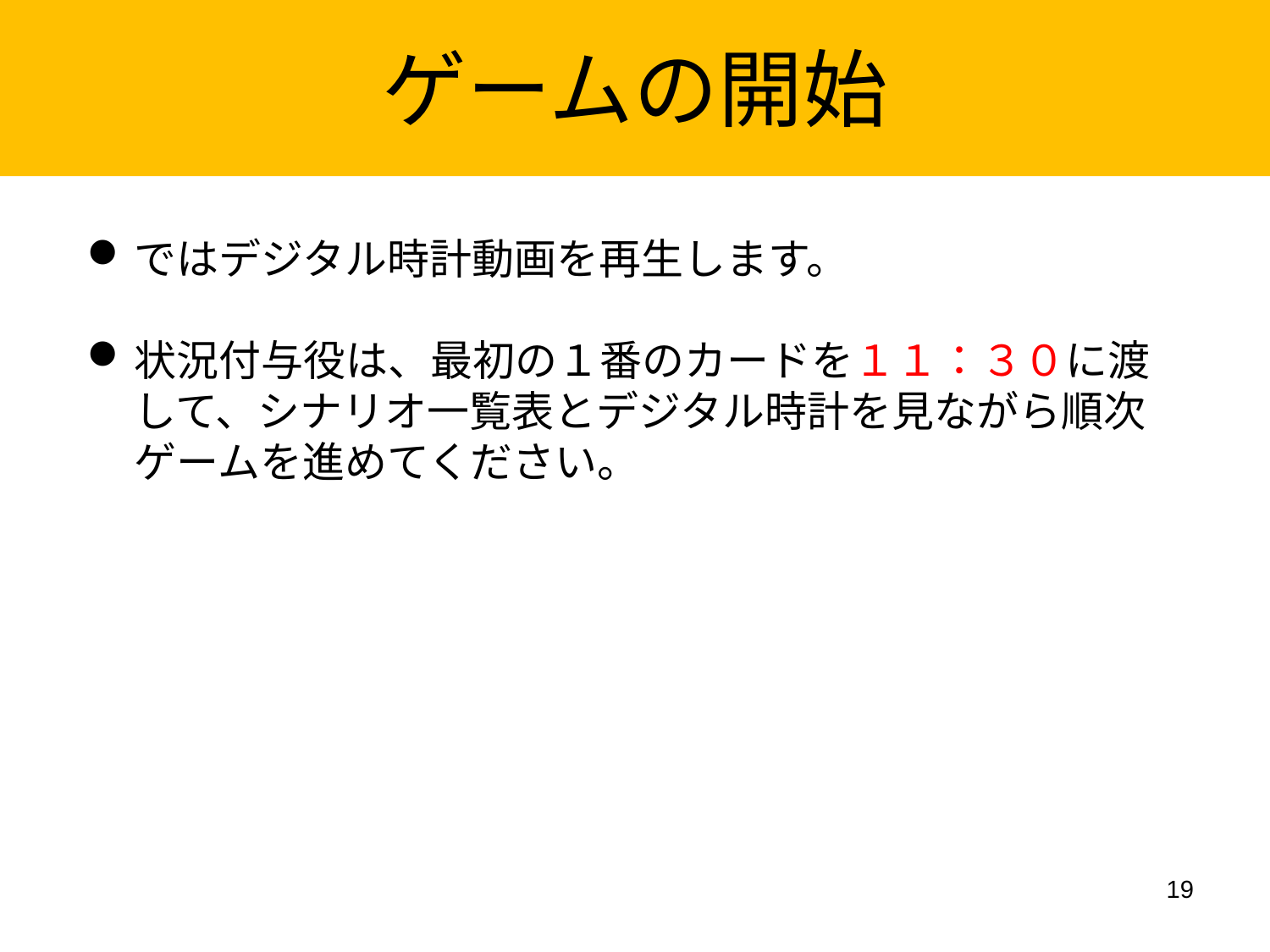

ゲームの開始
ではデジタル時計動画を再生します。

状況付与役は、最初の１番のカードを１１：３０に渡して、シナリオ一覧表とデジタル時計を見ながら順次ゲームを進めてください。
19